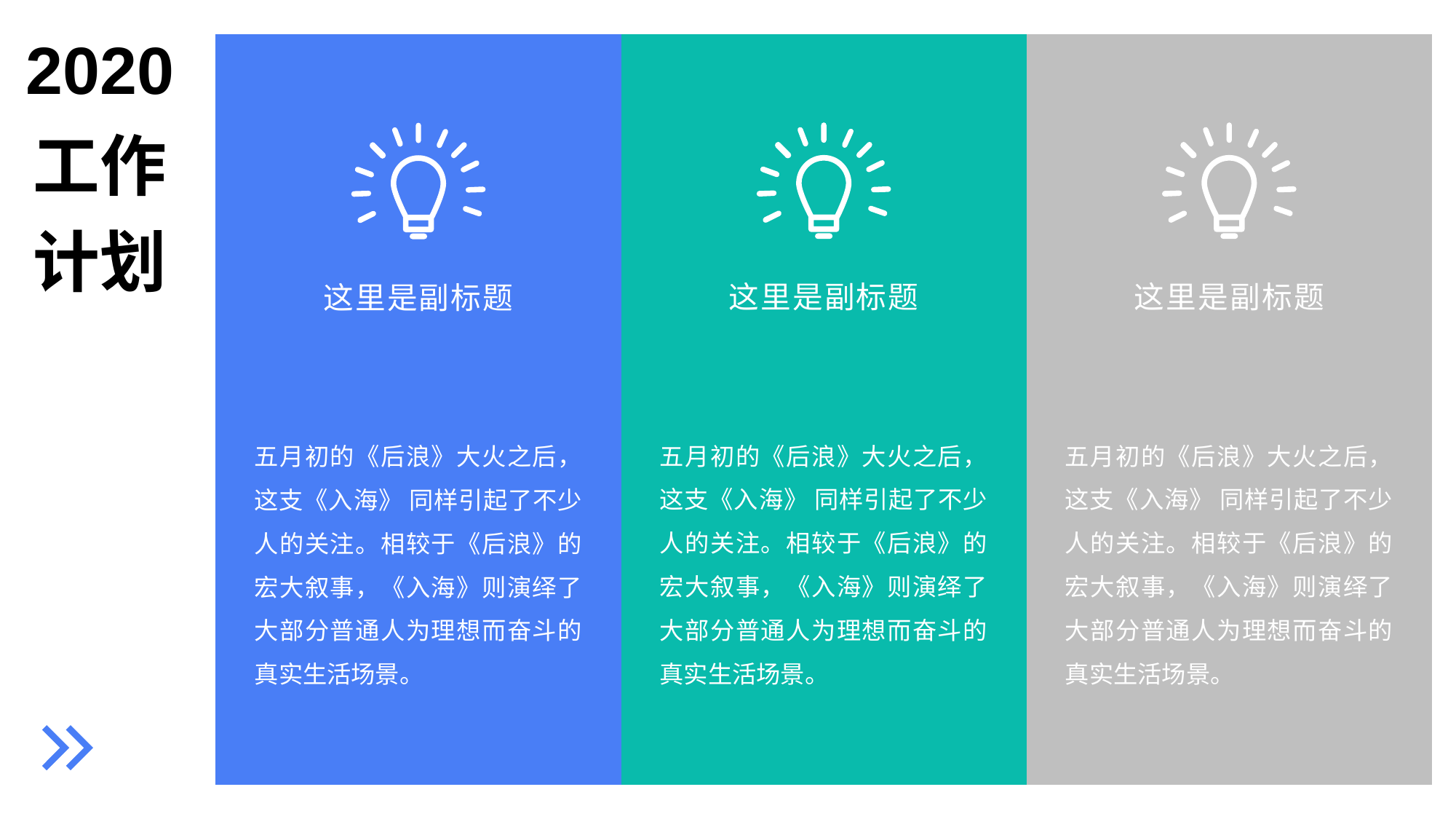

这里是副标题
五月初的《后浪》大火之后，这支《入海》 同样引起了不少人的关注。相较于《后浪》的宏大叙事，《入海》则演绎了大部分普通人为理想而奋斗的真实生活场景。

这里是副标题
五月初的《后浪》大火之后，这支《入海》 同样引起了不少人的关注。相较于《后浪》的宏大叙事，《入海》则演绎了大部分普通人为理想而奋斗的真实生活场景。

这里是副标题
五月初的《后浪》大火之后，这支《入海》 同样引起了不少人的关注。相较于《后浪》的宏大叙事，《入海》则演绎了大部分普通人为理想而奋斗的真实生活场景。